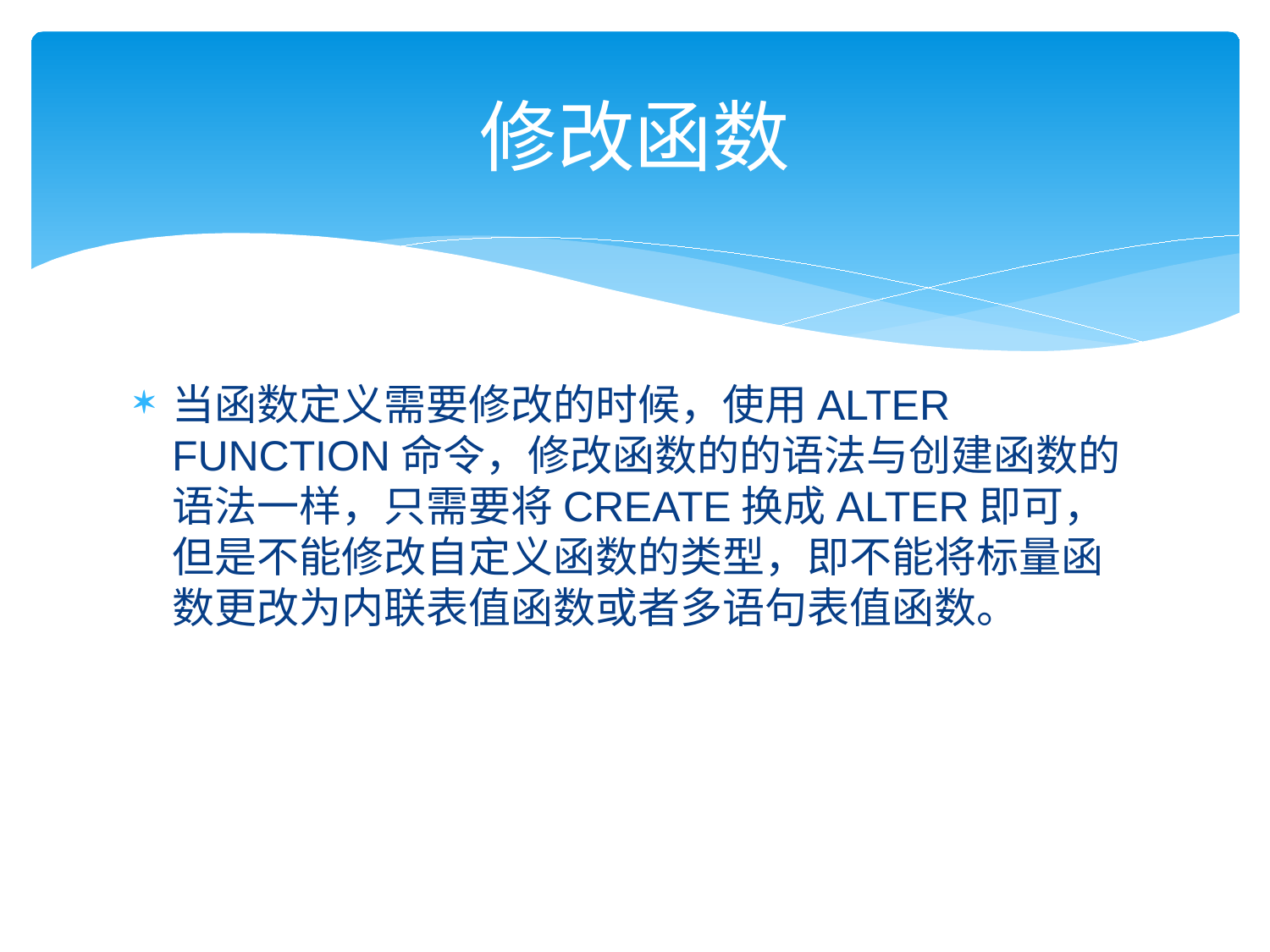

# 修改函数
当函数定义需要修改的时候，使用ALTER FUNCTION命令，修改函数的的语法与创建函数的语法一样，只需要将CREATE换成ALTER即可，但是不能修改自定义函数的类型，即不能将标量函数更改为内联表值函数或者多语句表值函数。